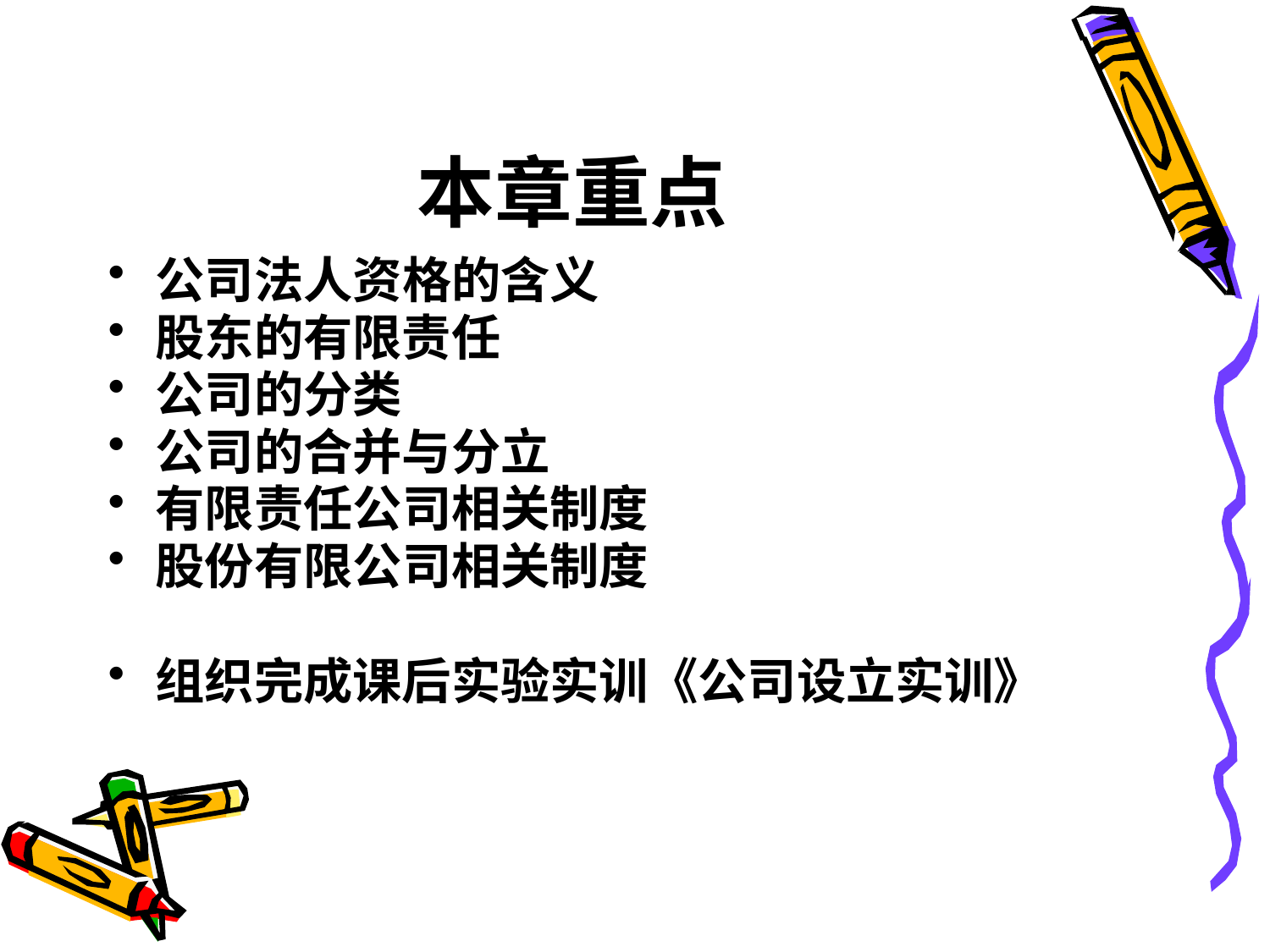

# 本章重点
公司法人资格的含义
股东的有限责任
公司的分类
公司的合并与分立
有限责任公司相关制度
股份有限公司相关制度

组织完成课后实验实训《公司设立实训》